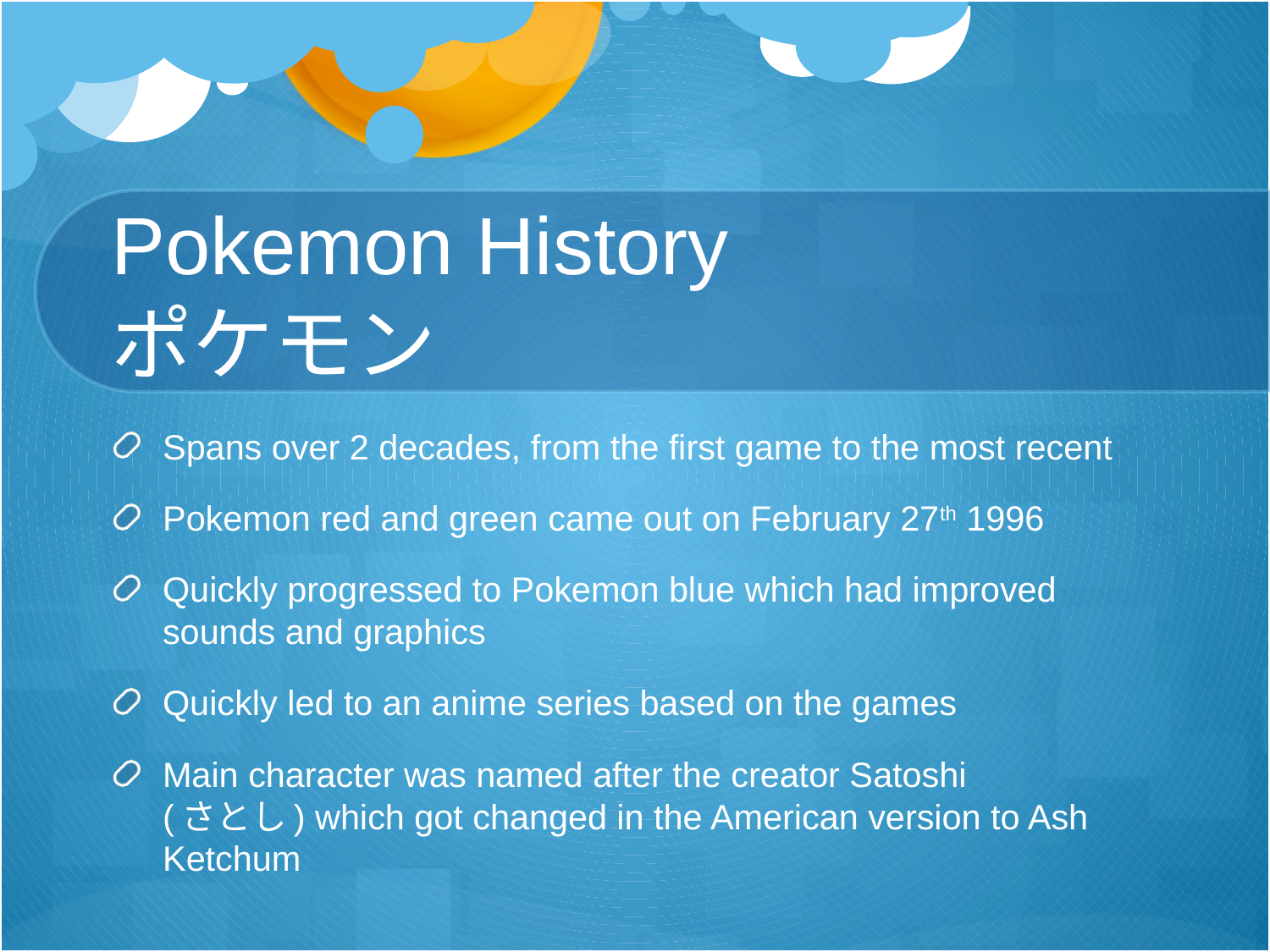

# Pokemon History ポケモン
Spans over 2 decades, from the first game to the most recent
Pokemon red and green came out on February 27th 1996
Quickly progressed to Pokemon blue which had improved sounds and graphics
Quickly led to an anime series based on the games
Main character was named after the creator Satoshi                 (さとし) which got changed in the American version to Ash Ketchum